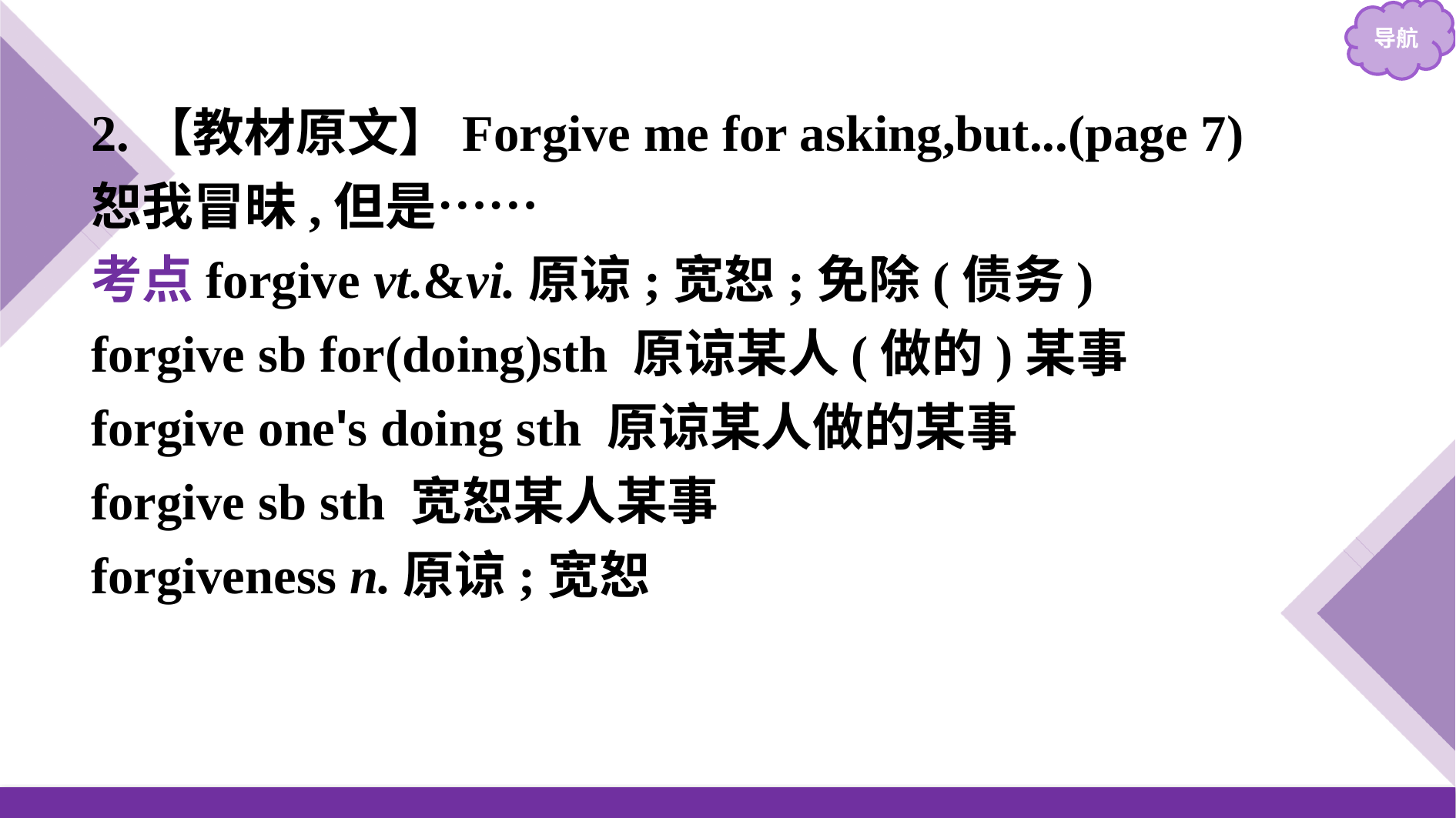

2.【教材原文】Forgive me for asking,but...(page 7)
恕我冒昧,但是……
考点forgive vt.&vi.原谅;宽恕;免除(债务)
forgive sb for(doing)sth 原谅某人(做的)某事
forgive one's doing sth 原谅某人做的某事
forgive sb sth 宽恕某人某事
forgiveness n.原谅;宽恕